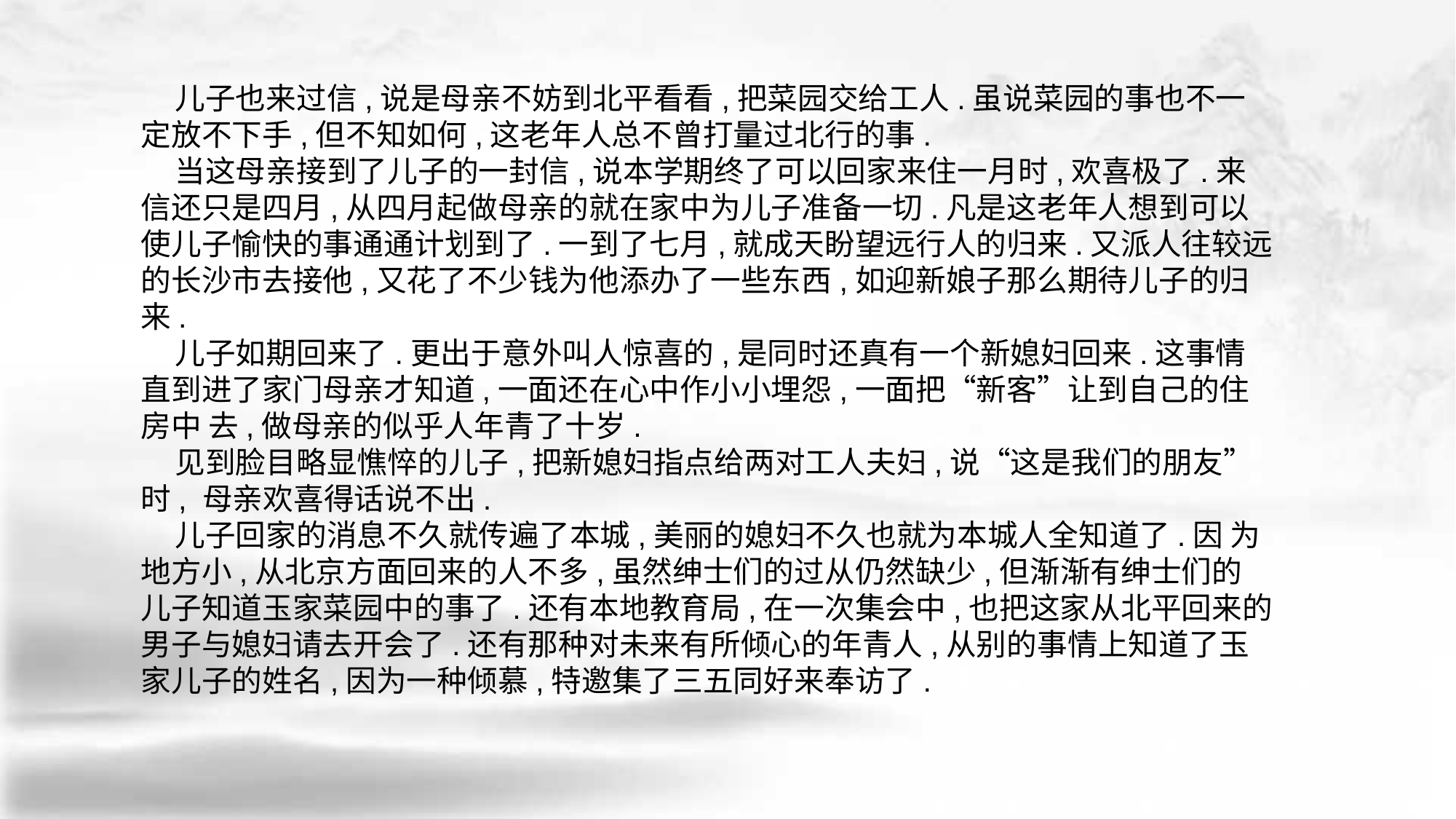

儿子也来过信,说是母亲不妨到北平看看,把菜园交给工人.虽说菜园的事也不一 定放不下手,但不知如何,这老年人总不曾打量过北行的事.
    当这母亲接到了儿子的一封信,说本学期终了可以回家来住一月时,欢喜极了.来信还只是四月,从四月起做母亲的就在家中为儿子准备一切.凡是这老年人想到可以 使儿子愉快的事通通计划到了.一到了七月,就成天盼望远行人的归来.又派人往较远 的长沙市去接他,又花了不少钱为他添办了一些东西,如迎新娘子那么期待儿子的归来.
    儿子如期回来了.更出于意外叫人惊喜的,是同时还真有一个新媳妇回来.这事情 直到进了家门母亲才知道,一面还在心中作小小埋怨,一面把“新客”让到自己的住房中 去,做母亲的似乎人年青了十岁.
    见到脸目略显憔悴的儿子,把新媳妇指点给两对工人夫妇,说“这是我们的朋友”时, 母亲欢喜得话说不出.
    儿子回家的消息不久就传遍了本城,美丽的媳妇不久也就为本城人全知道了.因 为地方小,从北京方面回来的人不多,虽然绅士们的过从仍然缺少,但渐渐有绅士们的 儿子知道玉家菜园中的事了.还有本地教育局,在一次集会中,也把这家从北平回来的 男子与媳妇请去开会了.还有那种对未来有所倾心的年青人,从别的事情上知道了玉 家儿子的姓名,因为一种倾慕,特邀集了三五同好来奉访了.